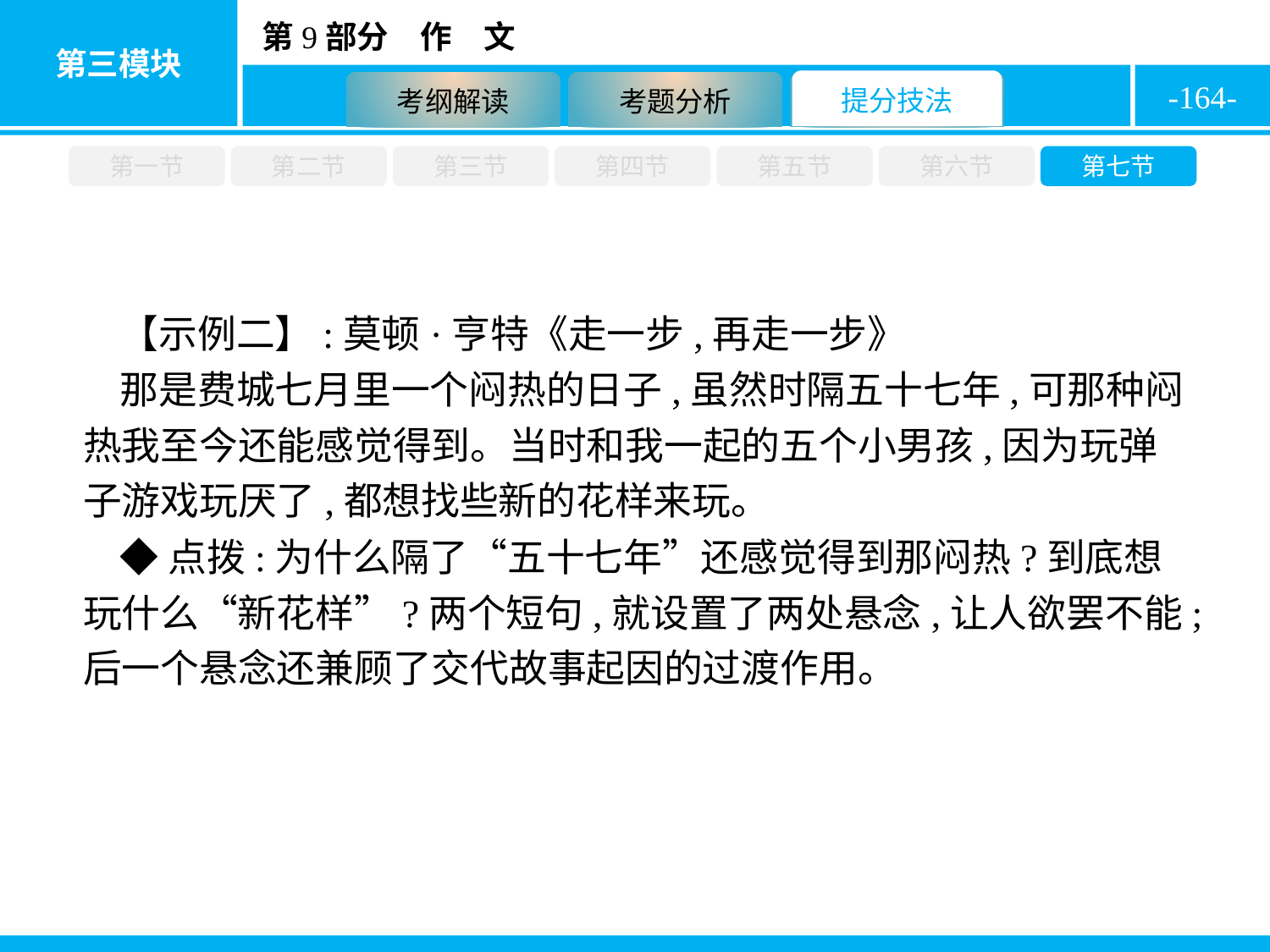

-164-
第一节
第二节
第三节
第四节
第五节
第六节
第七节
【示例二】:莫顿·亨特《走一步,再走一步》
那是费城七月里一个闷热的日子,虽然时隔五十七年,可那种闷热我至今还能感觉得到。当时和我一起的五个小男孩,因为玩弹子游戏玩厌了,都想找些新的花样来玩。
◆点拨:为什么隔了“五十七年”还感觉得到那闷热?到底想玩什么“新花样”?两个短句,就设置了两处悬念,让人欲罢不能;后一个悬念还兼顾了交代故事起因的过渡作用。